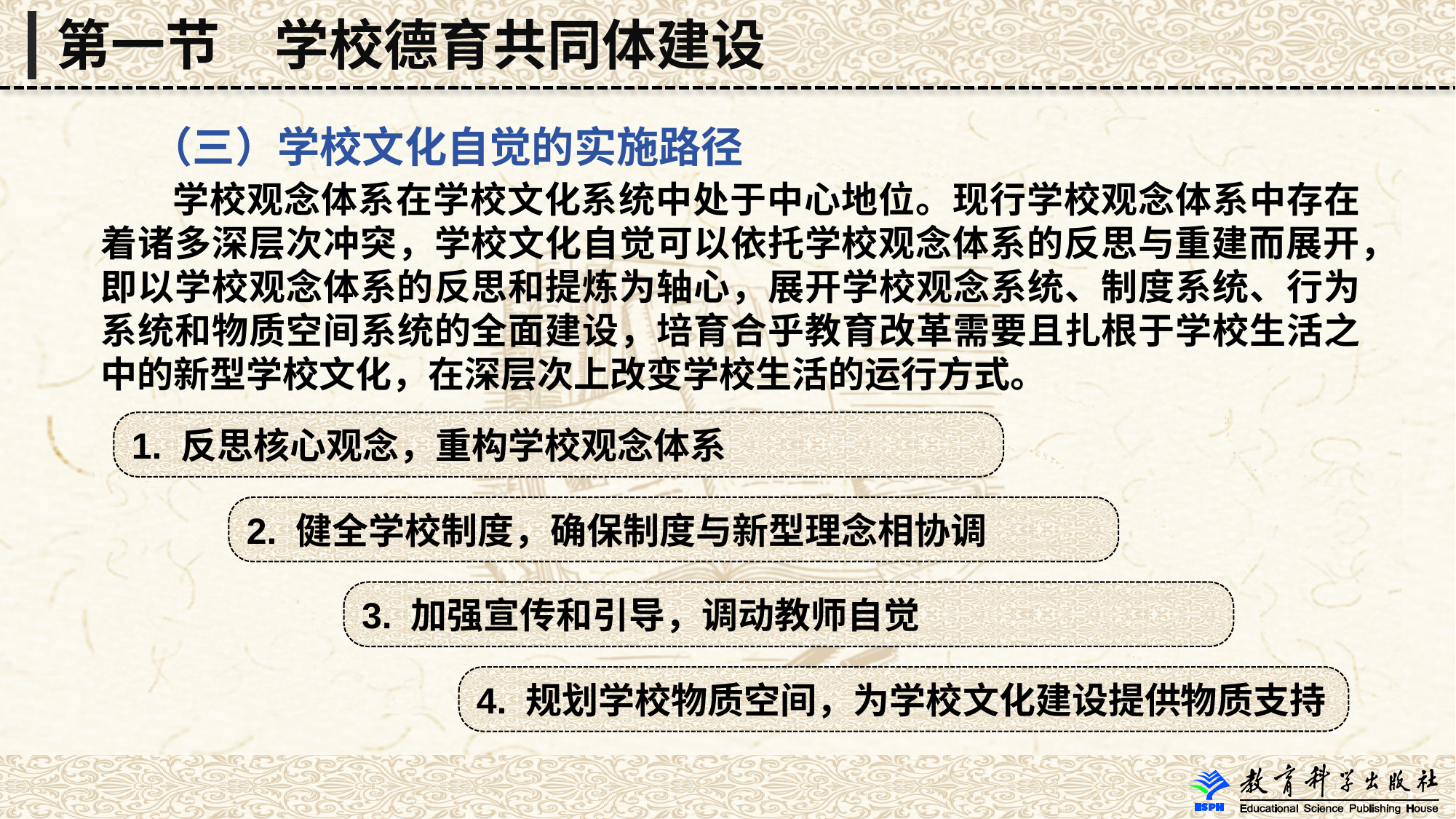

第一节　学校德育共同体建设
     （三）学校文化自觉的实施路径

       学校观念体系在学校文化系统中处于中心地位。现行学校观念体系中存在着诸多深层次冲突，学校文化自觉可以依托学校观念体系的反思与重建而展开，即以学校观念体系的反思和提炼为轴心，展开学校观念系统、制度系统、行为系统和物质空间系统的全面建设，培育合乎教育改革需要且扎根于学校生活之中的新型学校文化，在深层次上改变学校生活的运行方式。
1. 反思核心观念，重构学校观念体系
2. 健全学校制度，确保制度与新型理念相协调
3. 加强宣传和引导，调动教师自觉
4. 规划学校物质空间，为学校文化建设提供物质支持